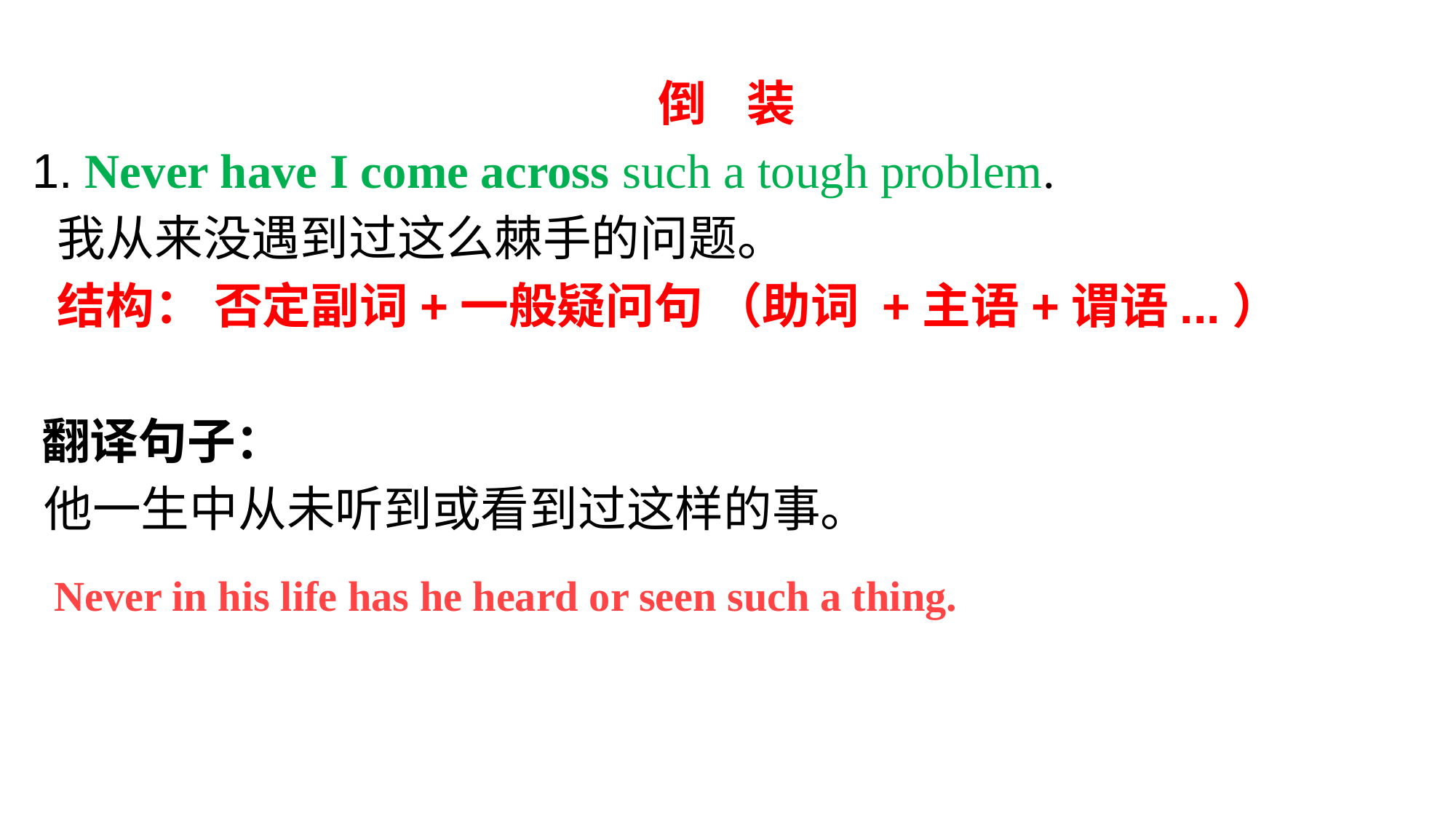

倒   装
 1. Never have I come across such a tough problem.
  我从来没遇到过这么棘手的问题。
  结构： 否定副词+一般疑问句 （助词 +主语+谓语...）

 翻译句子：
 他一生中从未听到或看到过这样的事。

Never in his life has he heard or seen such a thing.